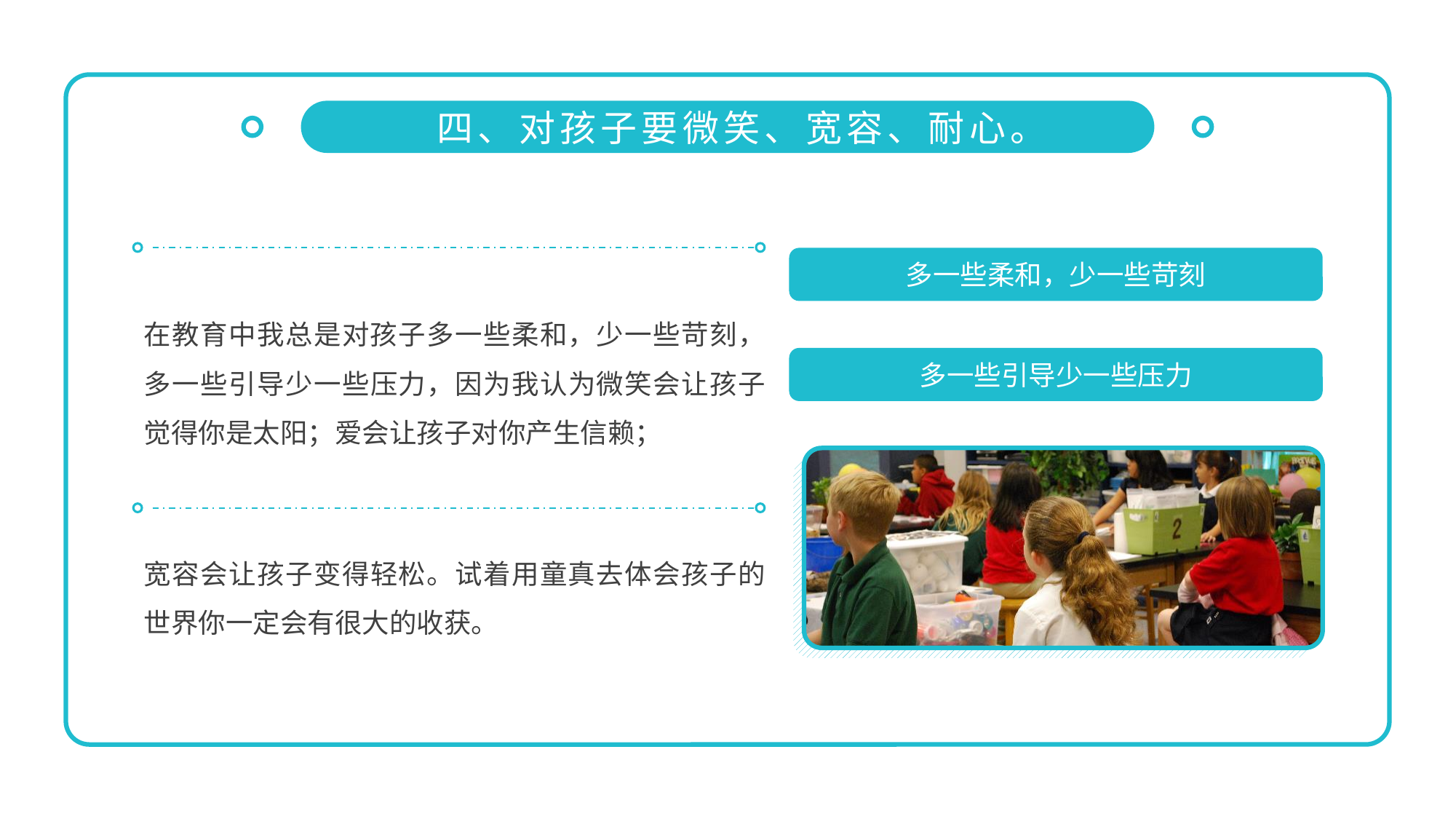

四、对孩子要微笑、宽容、耐心。

多一些柔和，少一些苛刻
在教育中我总是对孩子多一些柔和，少一些苛刻，多一些引导少一些压力，因为我认为微笑会让孩子觉得你是太阳；爱会让孩子对你产生信赖；
多一些引导少一些压力

宽容会让孩子变得轻松。试着用童真去体会孩子的世界你一定会有很大的收获。
行业PPT模板http://www.1ppt.com/hangye/